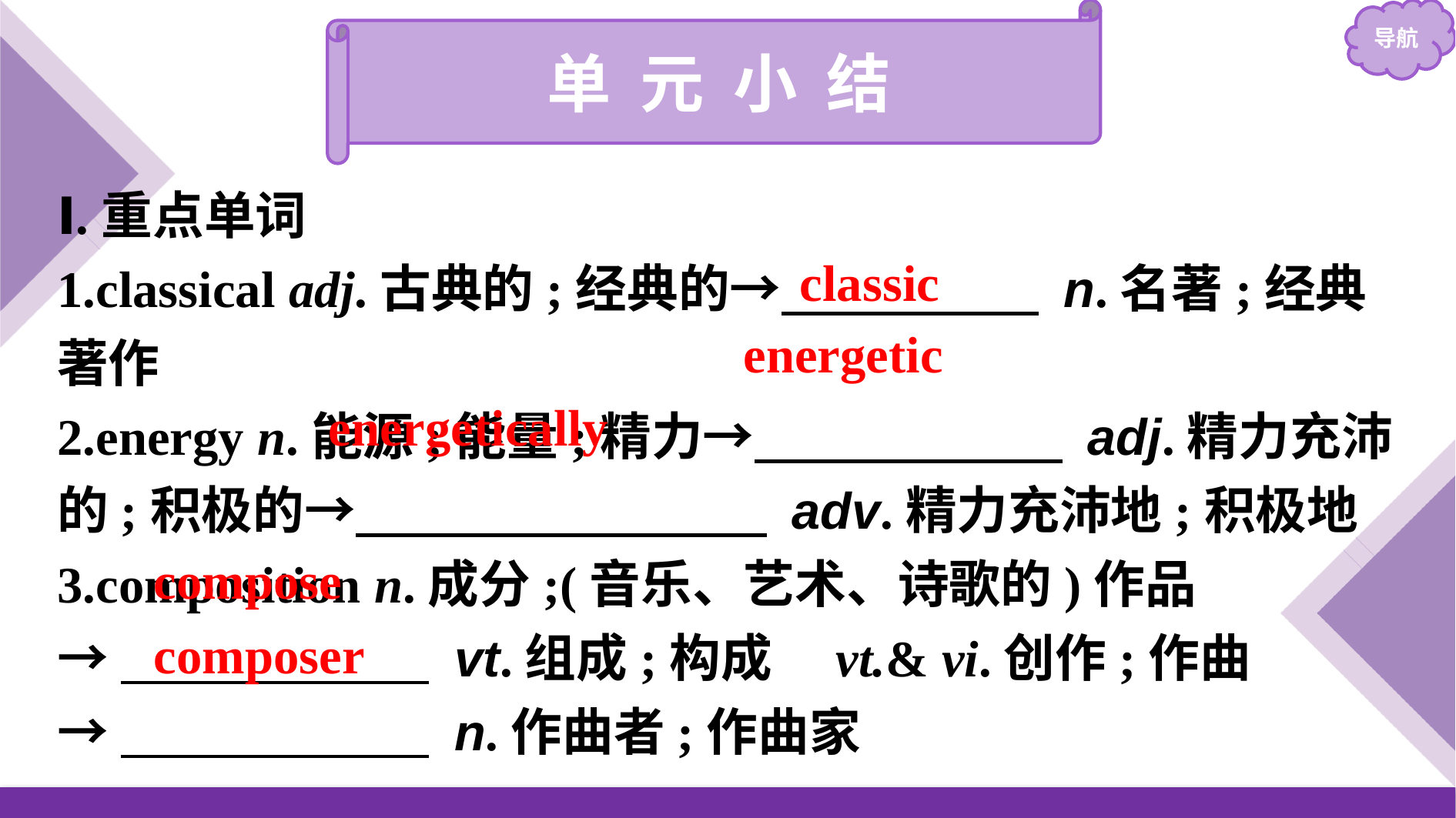

单  元  小  结
Ⅰ.重点单词
1.classical adj.古典的;经典的→　　　　　 n.名著;经典著作
2.energy n.能源;能量;精力→　　　　　　 adj.精力充沛的;积极的→　　　　　　　　 adv.精力充沛地;积极地
3.composition n.成分;(音乐、艺术、诗歌的)作品
→　　　　　　 vt.组成;构成　vt.& vi.创作;作曲
→　　　　　　 n.作曲者;作曲家
classic
energetic
energetically
compose
composer